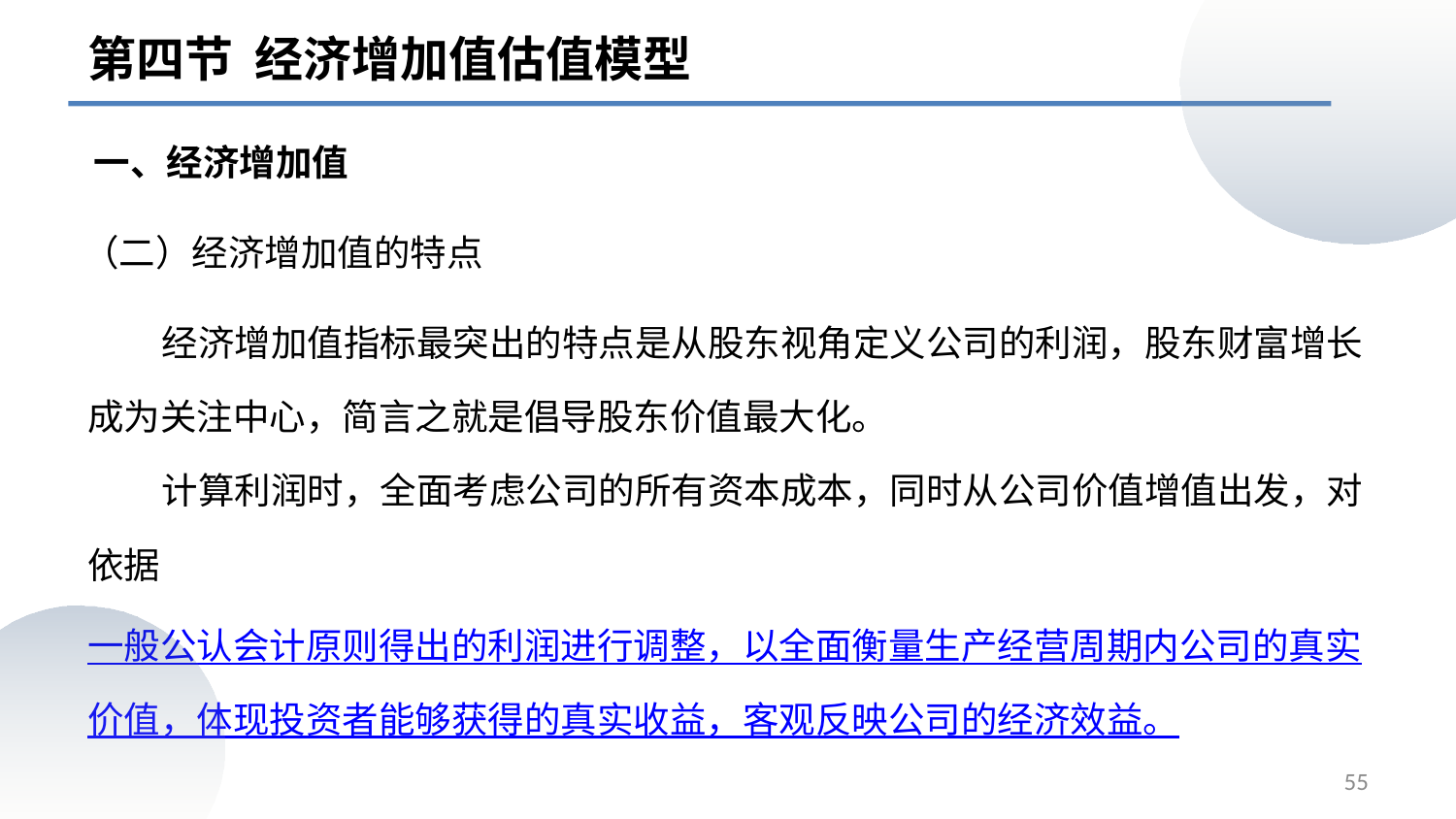

第四节  经济增加值估值模型
一、经济增加值
# （二）经济增加值的特点
        经济增加值指标最突出的特点是从股东视角定义公司的利润，股东财富增长成为关注中心，简言之就是倡导股东价值最大化。
        计算利润时，全面考虑公司的所有资本成本，同时从公司价值增值出发，对依据一般公认会计原则得出的利润进行调整，以全面衡量生产经营周期内公司的真实价值，体现投资者能够获得的真实收益，客观反映公司的经济效益。

55